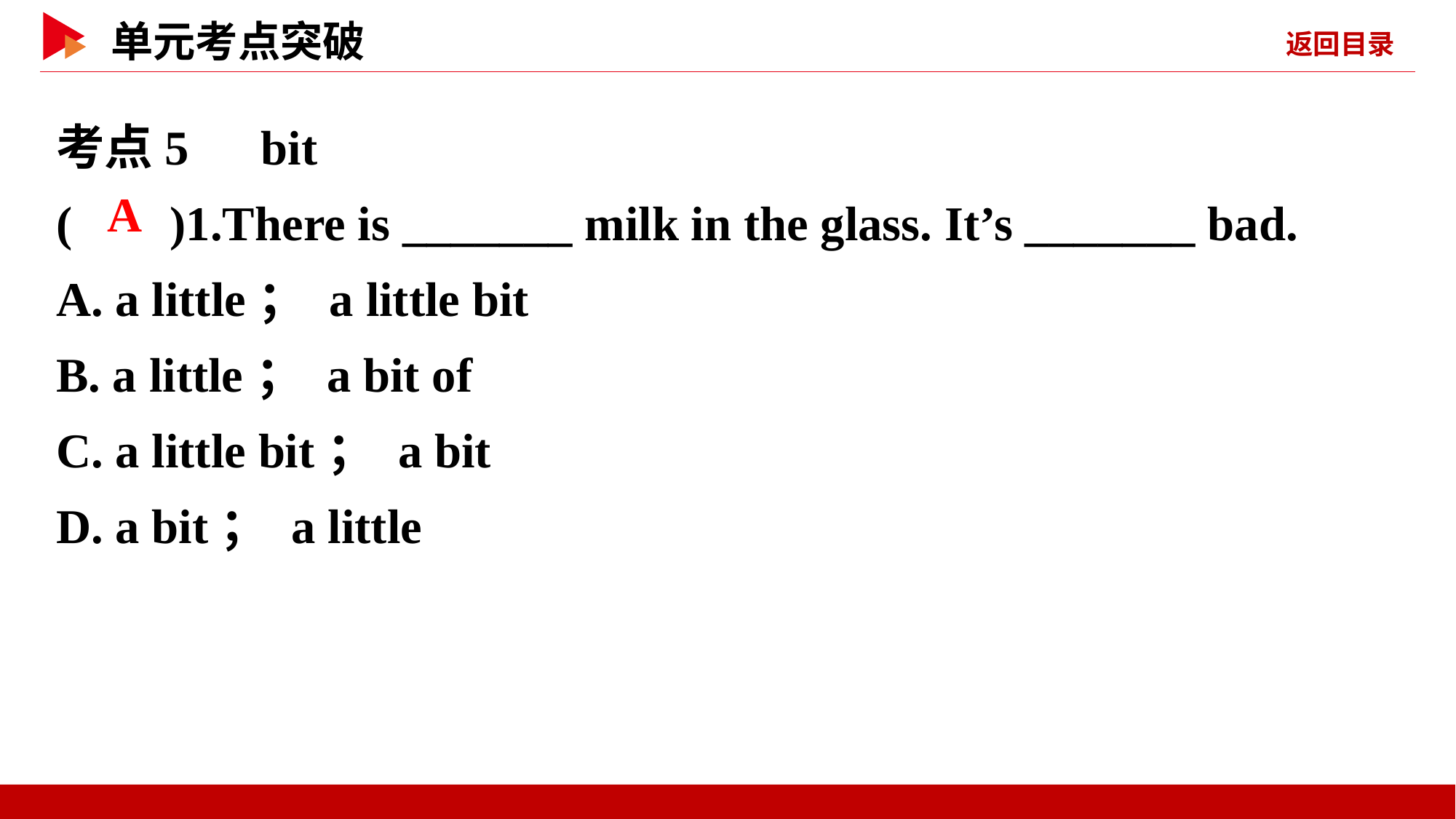

考点5　bit
(        )1.There is _______ milk in the glass. It’s _______ bad.
A. a little； a little bit
B. a little； a bit of
C. a little bit； a bit
D. a bit； a little

   A